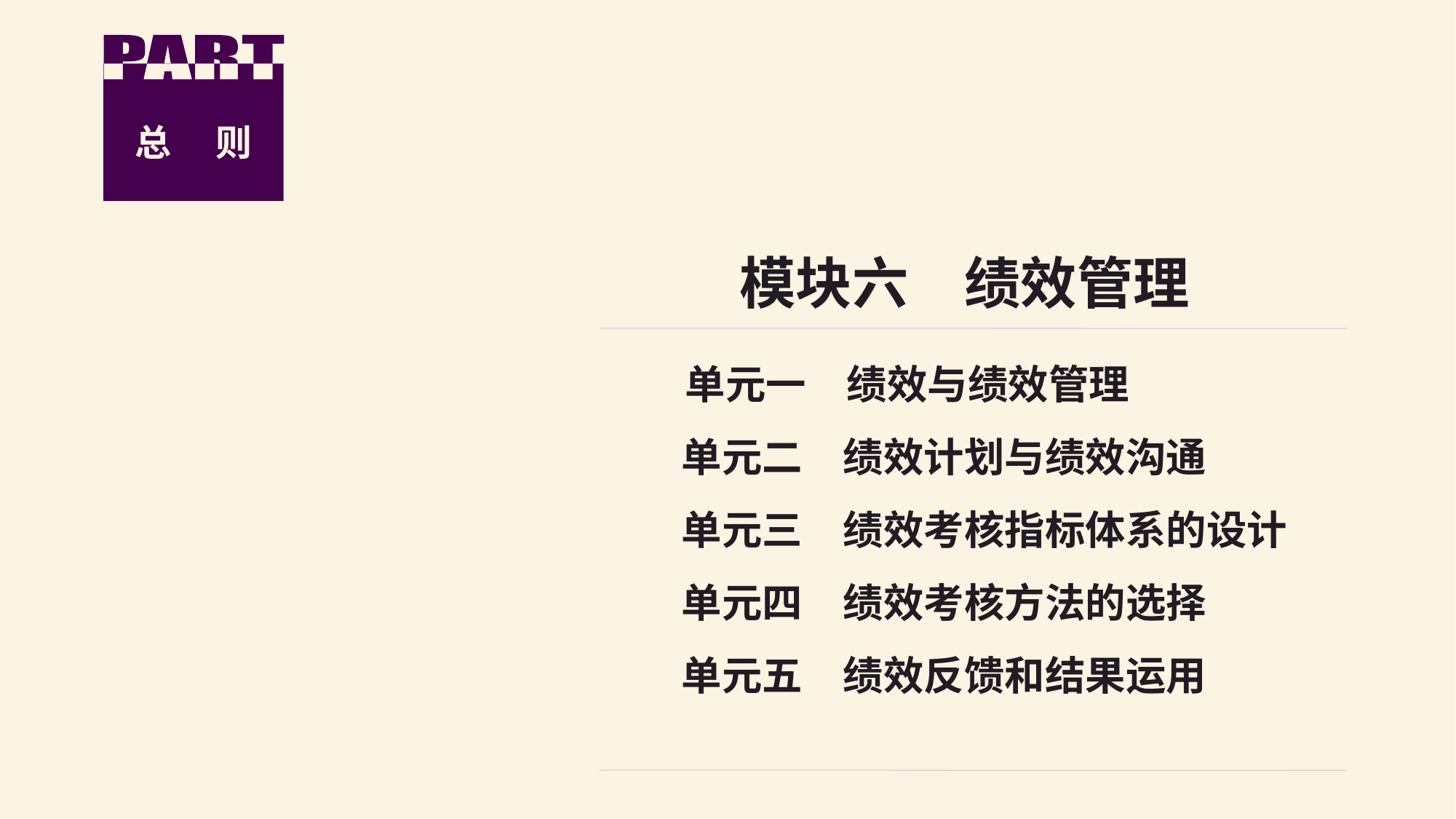

总　 则
模块六　绩效管理
　单元一　绩效与绩效管理
   单元二　绩效计划与绩效沟通
   单元三　绩效考核指标体系的设计
   单元四　绩效考核方法的选择
   单元五　绩效反馈和结果运用